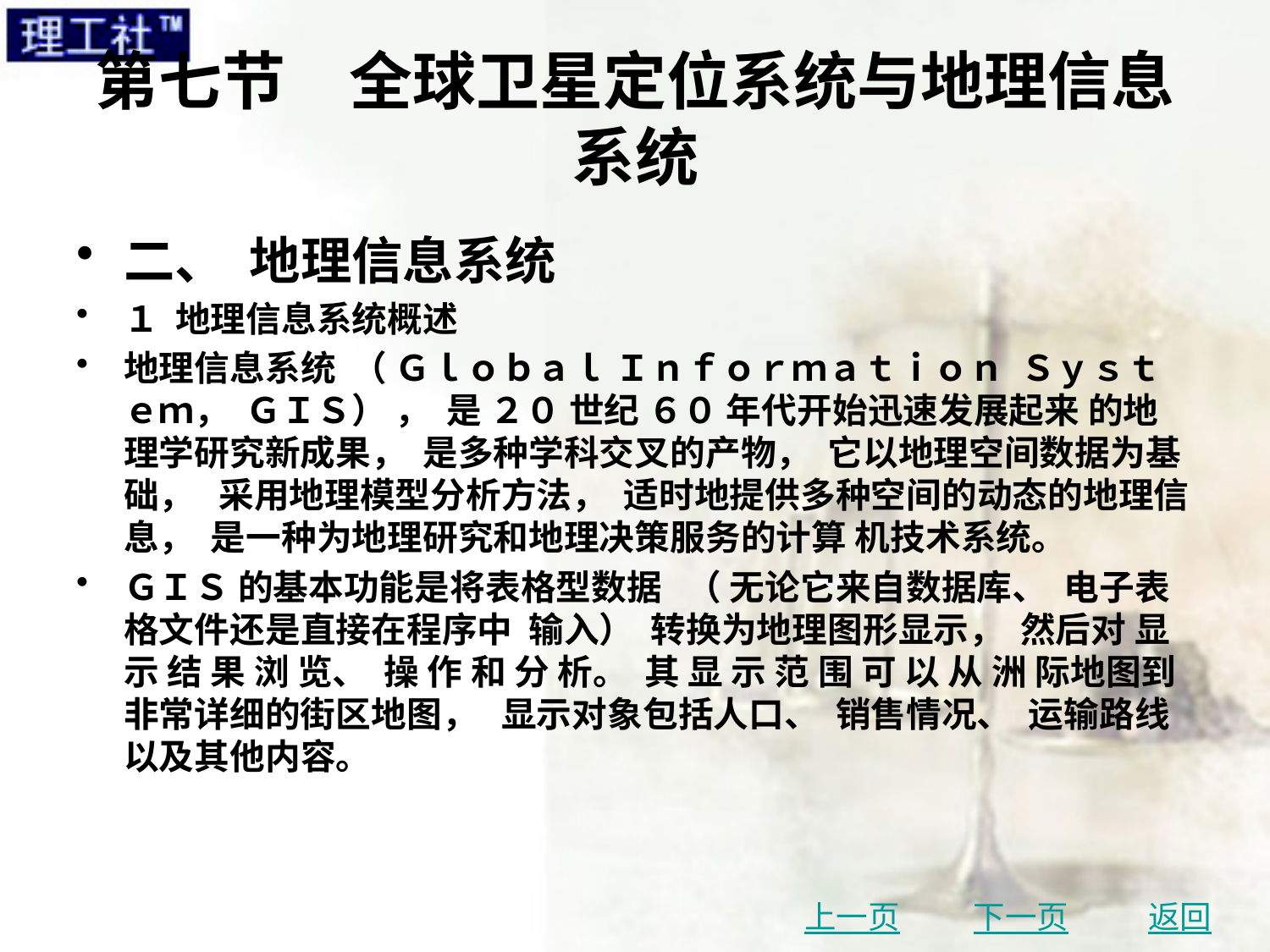

# 第七节　全球卫星定位系统与地理信息系统
二、  地理信息系统
１  地理信息系统概述
地理信息系统  （ Ｇｌｏｂａｌ Ｉｎｆｏｒｍａｔｉｏｎ  Ｓｙｓｔｅｍ，  ＧＩＳ） ，  是 ２０ 世纪 ６０ 年代开始迅速发展起来 的地理学研究新成果，  是多种学科交叉的产物，  它以地理空间数据为基础，   采用地理模型分析方法，  适时地提供多种空间的动态的地理信息，  是一种为地理研究和地理决策服务的计算 机技术系统。
ＧＩＳ 的基本功能是将表格型数据   （ 无论它来自数据库、  电子表格文件还是直接在程序中  输入）  转换为地理图形显示，  然后对 显 示 结 果 浏 览、  操 作 和 分 析。  其 显 示 范 围 可 以 从 洲 际地图到非常详细的街区地图，   显示对象包括人口、  销售情况、  运输路线以及其他内容。

上一页
下一页
返回